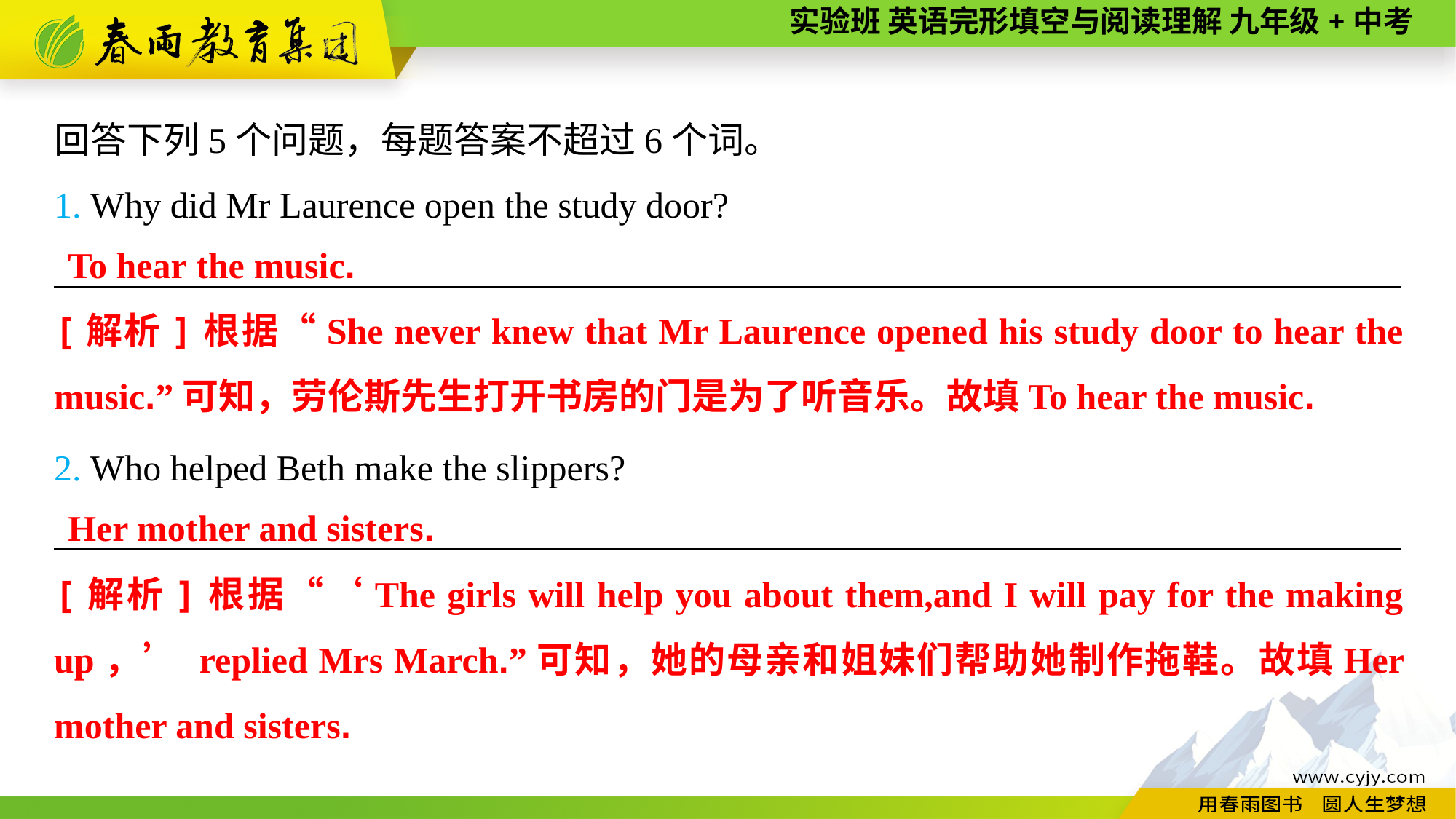

回答下列5个问题，每题答案不超过6个词。
1. Why did Mr Laurence open the study door?
__________________________________________________________________________
To hear the music.
[解析]根据“She never knew that Mr Laurence opened his study door to hear the music.”可知，劳伦斯先生打开书房的门是为了听音乐。故填To hear the music.
2. Who helped Beth make the slippers?
__________________________________________________________________________
Her mother and sisters.
[解析]根据“‘The girls will help you about them,and I will pay for the making up，’ replied Mrs March.”可知，她的母亲和姐妹们帮助她制作拖鞋。故填Her mother and sisters.